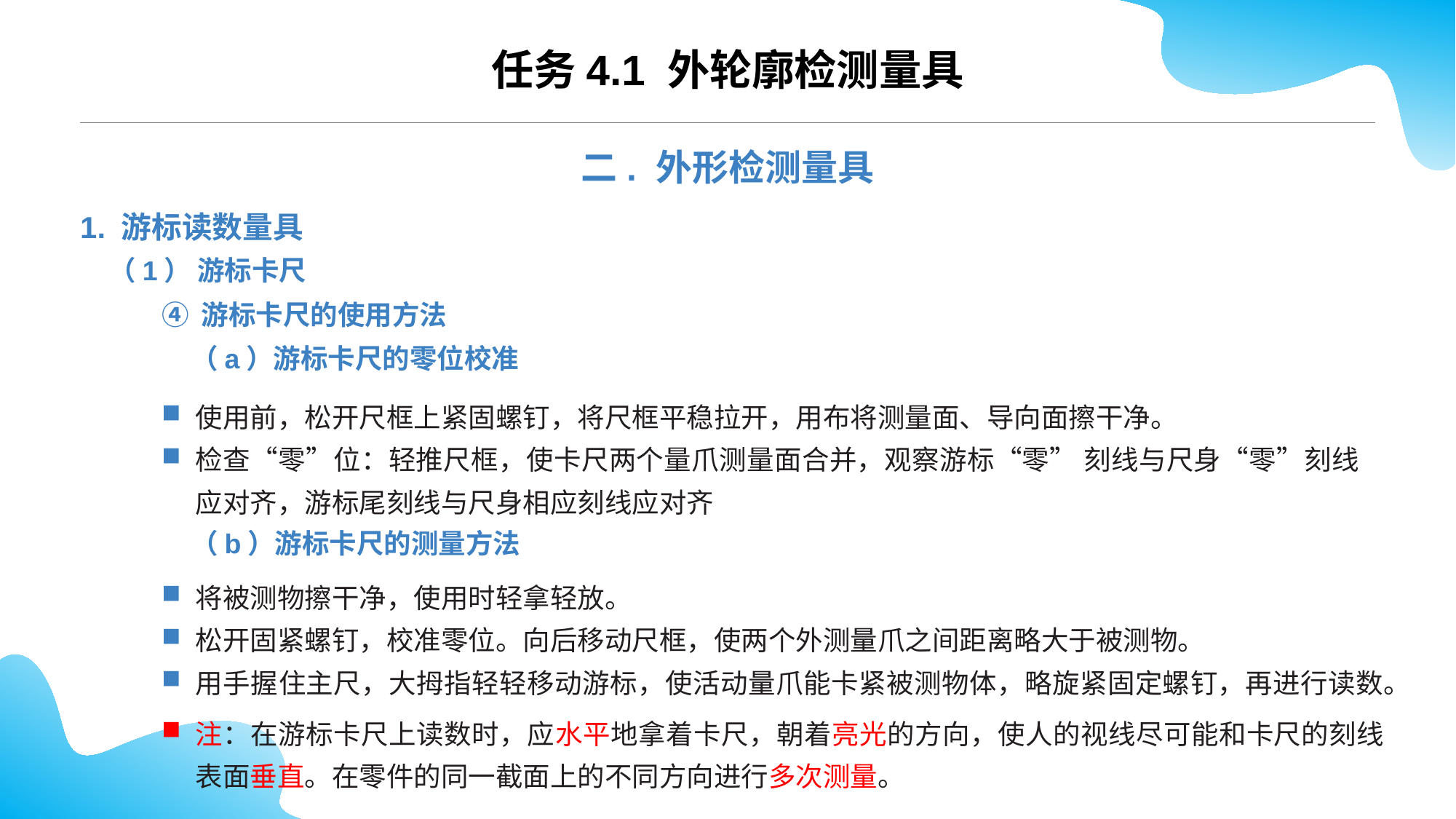

CONTENTS
任务4.1 外轮廓检测量具
二. 外形检测量具
1. 游标读数量具
（1） 游标卡尺
④ 游标卡尺的使用方法
（a）游标卡尺的零位校准
使用前，松开尺框上紧固螺钉，将尺框平稳拉开，用布将测量面、导向面擦干净。
检查“零”位：轻推尺框，使卡尺两个量爪测量面合并，观察游标“零” 刻线与尺身“零”刻线应对齐，游标尾刻线与尺身相应刻线应对齐
（b）游标卡尺的测量方法
将被测物擦干净，使用时轻拿轻放。
松开固紧螺钉，校准零位。向后移动尺框，使两个外测量爪之间距离略大于被测物。
用手握住主尺，大拇指轻轻移动游标，使活动量爪能卡紧被测物体，略旋紧固定螺钉，再进行读数。
注：在游标卡尺上读数时，应水平地拿着卡尺，朝着亮光的方向，使人的视线尽可能和卡尺的刻线表面垂直。在零件的同一截面上的不同方向进行多次测量。